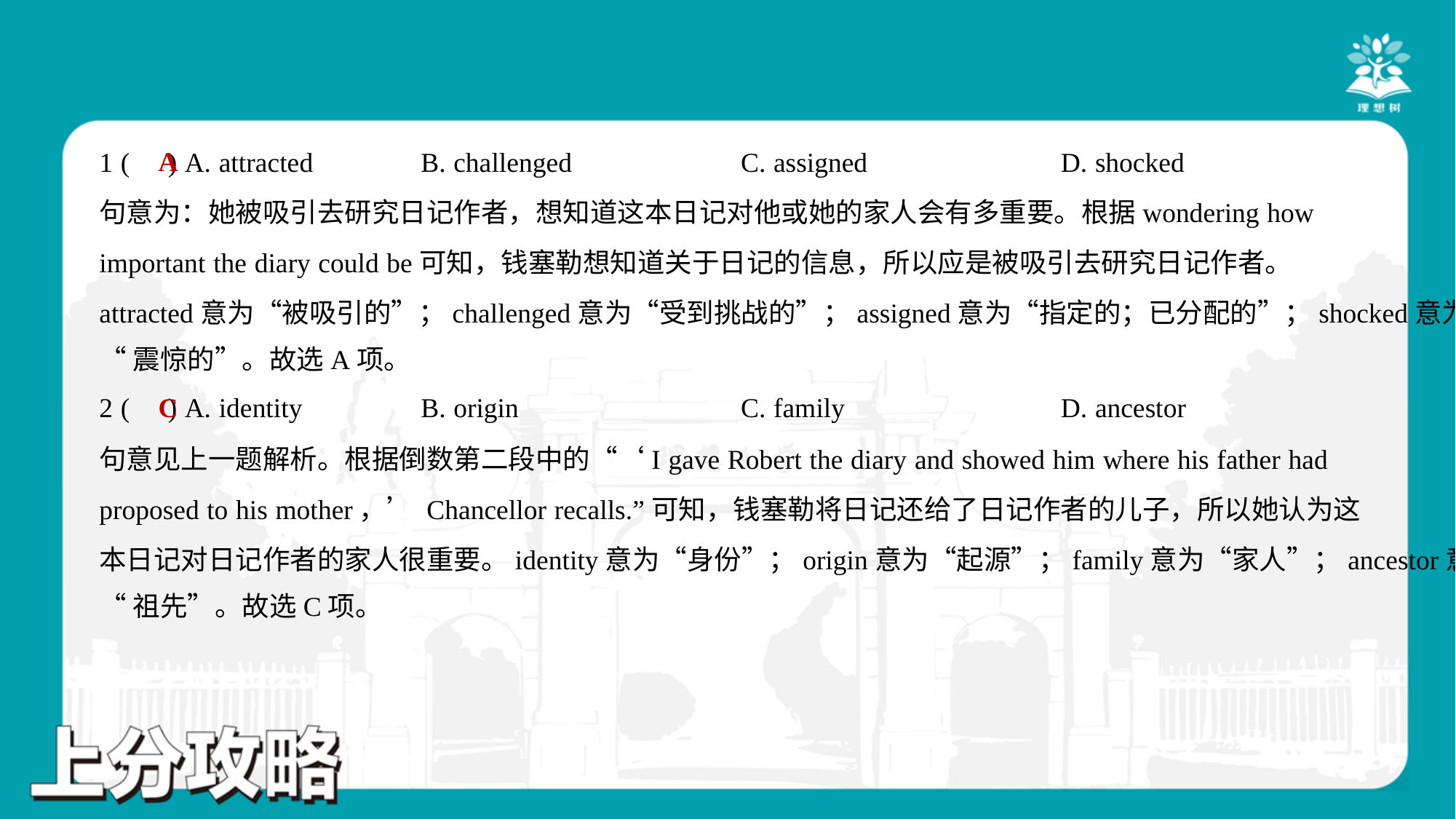

A
1 (     ) A. attracted	B. challenged	C. assigned	D. shocked
句意为：她被吸引去研究日记作者，想知道这本日记对他或她的家人会有多重要。根据wondering how
important the diary could be可知，钱塞勒想知道关于日记的信息，所以应是被吸引去研究日记作者。
attracted意为“被吸引的”；challenged意为“受到挑战的”；assigned意为“指定的；已分配的”；shocked意为
“震惊的”。故选A项。
C
2 (     ) A. identity	B. origin	C. family	D. ancestor
句意见上一题解析。根据倒数第二段中的“‘I gave Robert the diary and showed him where his father had
proposed to his mother，’ Chancellor recalls.”可知，钱塞勒将日记还给了日记作者的儿子，所以她认为这
本日记对日记作者的家人很重要。identity意为“身份”；origin意为“起源”；family意为“家人”；ancestor意为
“祖先”。故选C项。